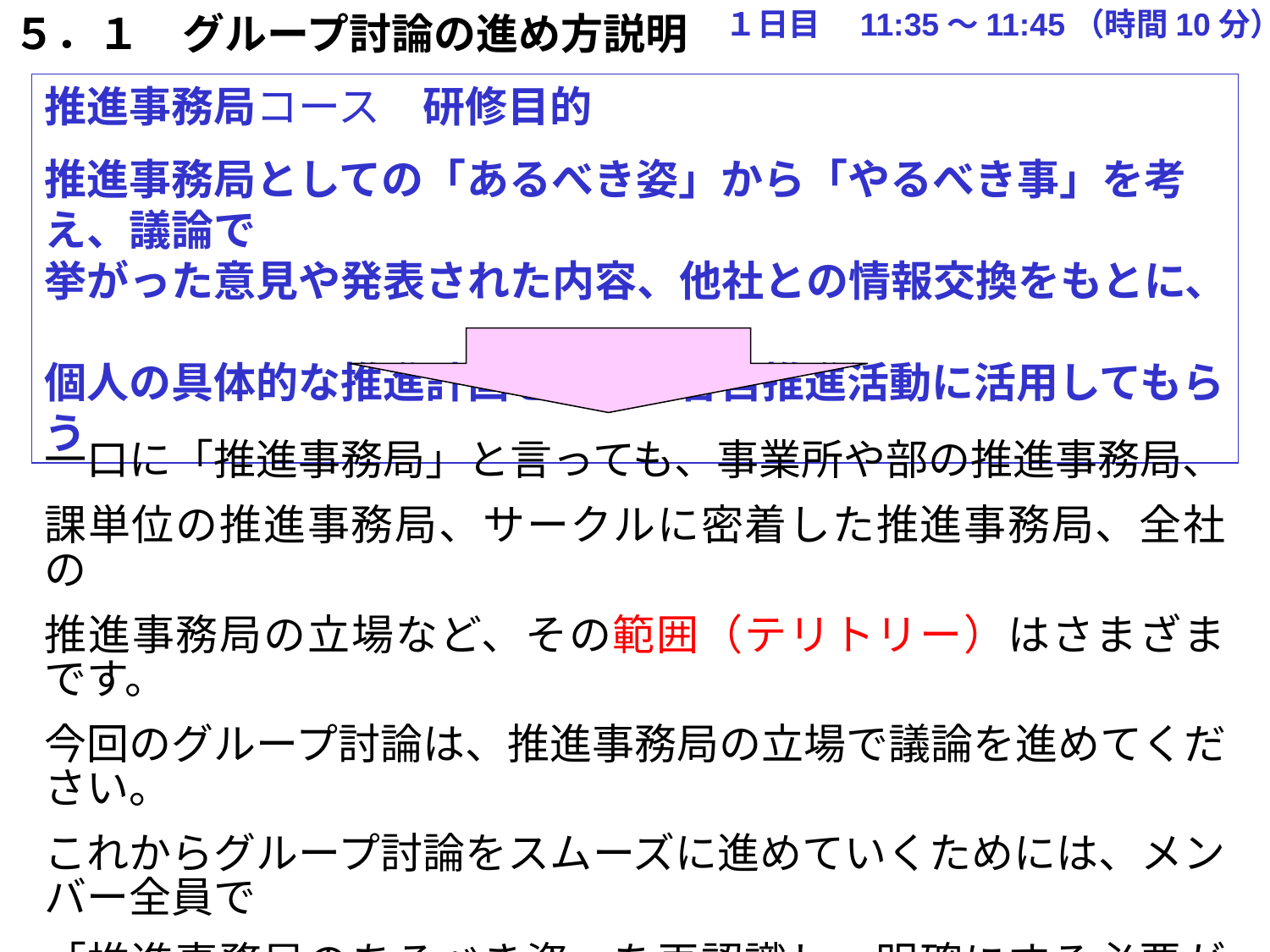

１日目　11:35～11:45（時間10分）
５．１　グループ討論の進め方説明
推進事務局コース　研修目的
推進事務局としての「あるべき姿」から「やるべき事」を考え、議論で
挙がった意見や発表された内容、他社との情報交換をもとに、
個人の具体的な推進計画を立て、各自推進活動に活用してもらう

一口に「推進事務局」と言っても、事業所や部の推進事務局、
課単位の推進事務局、サークルに密着した推進事務局、全社の
推進事務局の立場など、その範囲（テリトリー）はさまざまです。
今回のグループ討論は、推進事務局の立場で議論を進めてください。
これからグループ討論をスムーズに進めていくためには、メンバー全員で
「推進事務局のあるべき姿」を再認識し、明確にする必要があります。